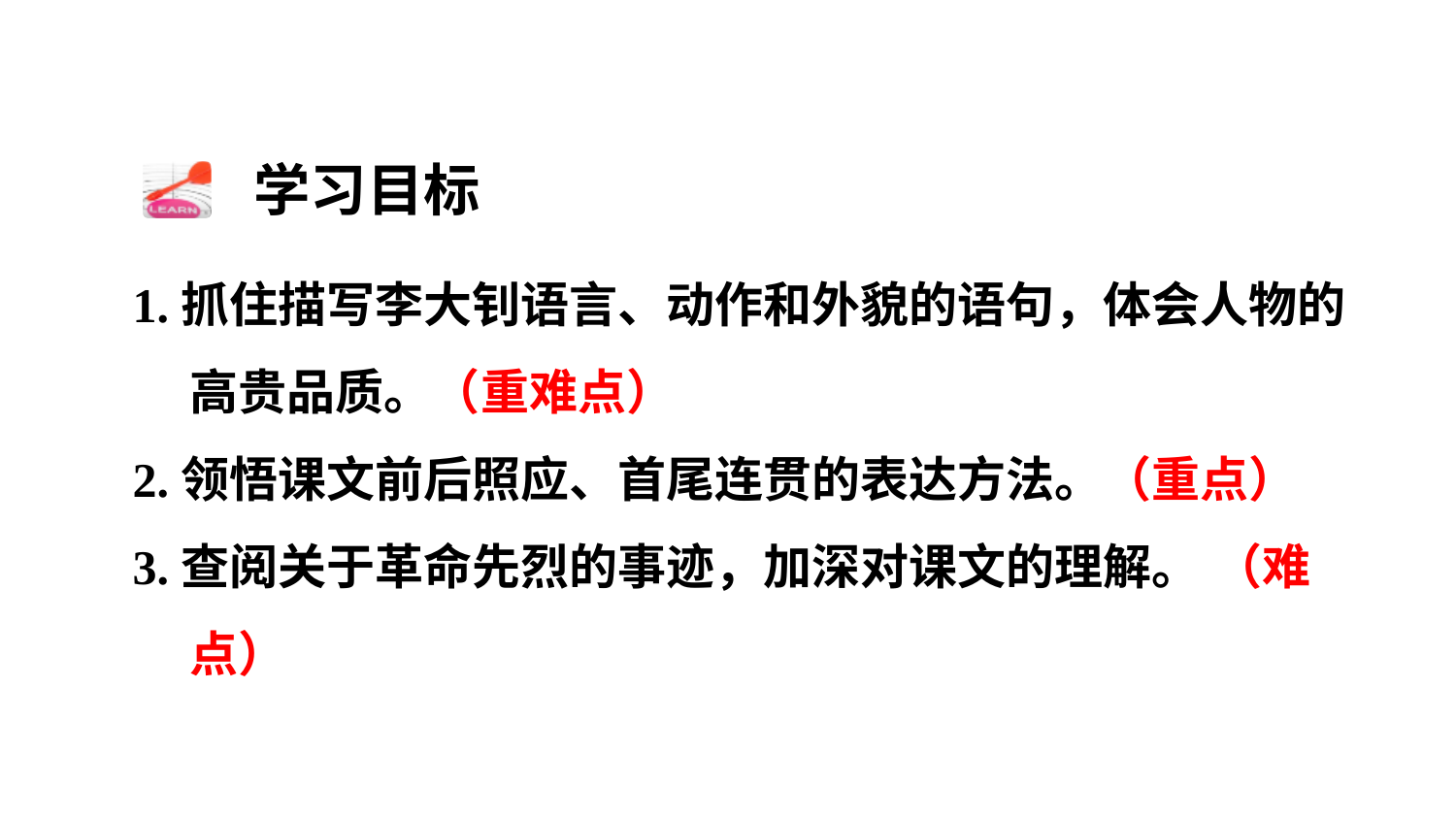

学习目标

1.抓住描写李大钊语言、动作和外貌的语句，体会人物的高贵品质。（重难点）
2.领悟课文前后照应、首尾连贯的表达方法。（重点）
3.查阅关于革命先烈的事迹，加深对课文的理解。 （难点）